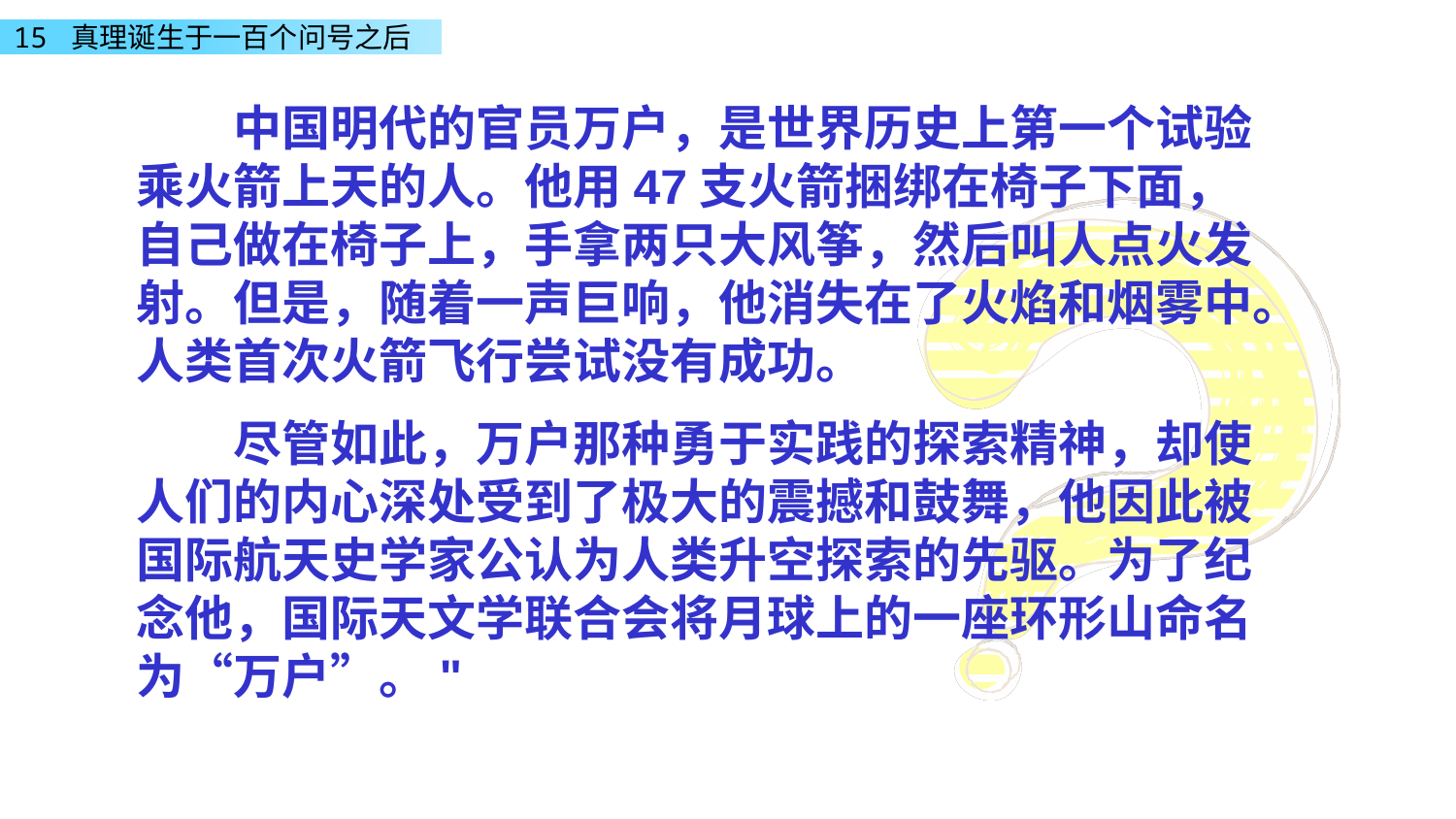

中国明代的官员万户，是世界历史上第一个试验乘火箭上天的人。他用47支火箭捆绑在椅子下面，自己做在椅子上，手拿两只大风筝，然后叫人点火发射。但是，随着一声巨响，他消失在了火焰和烟雾中。人类首次火箭飞行尝试没有成功。
　　尽管如此，万户那种勇于实践的探索精神，却使人们的内心深处受到了极大的震撼和鼓舞，他因此被国际航天史学家公认为人类升空探索的先驱。为了纪念他，国际天文学联合会将月球上的一座环形山命名为“万户”。"